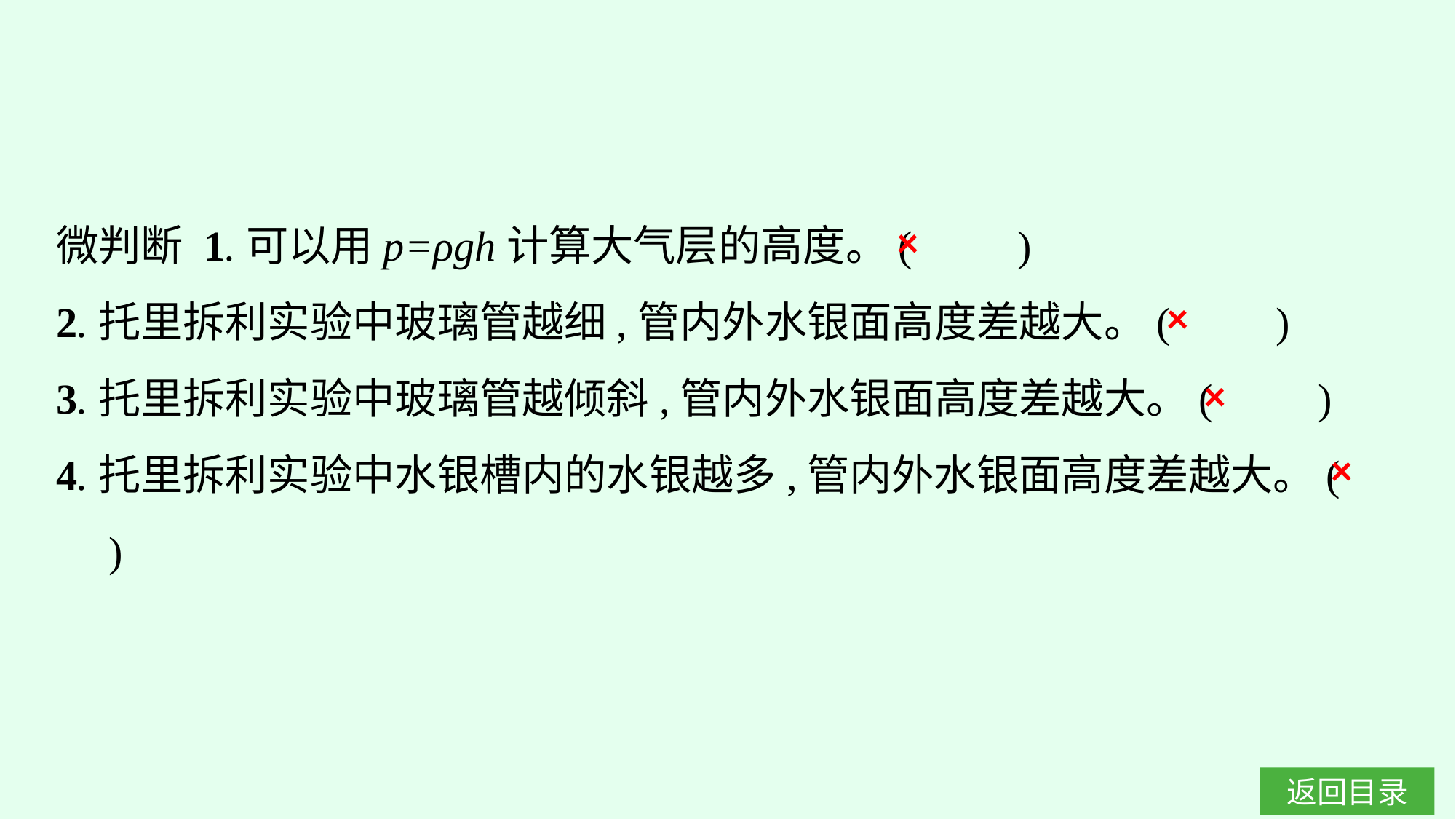

微判断 1.可以用p=ρgh计算大气层的高度。(　　)
2.托里拆利实验中玻璃管越细,管内外水银面高度差越大。(　　)
3.托里拆利实验中玻璃管越倾斜,管内外水银面高度差越大。(　　)
4.托里拆利实验中水银槽内的水银越多,管内外水银面高度差越大。(　　)
×
×
×
×